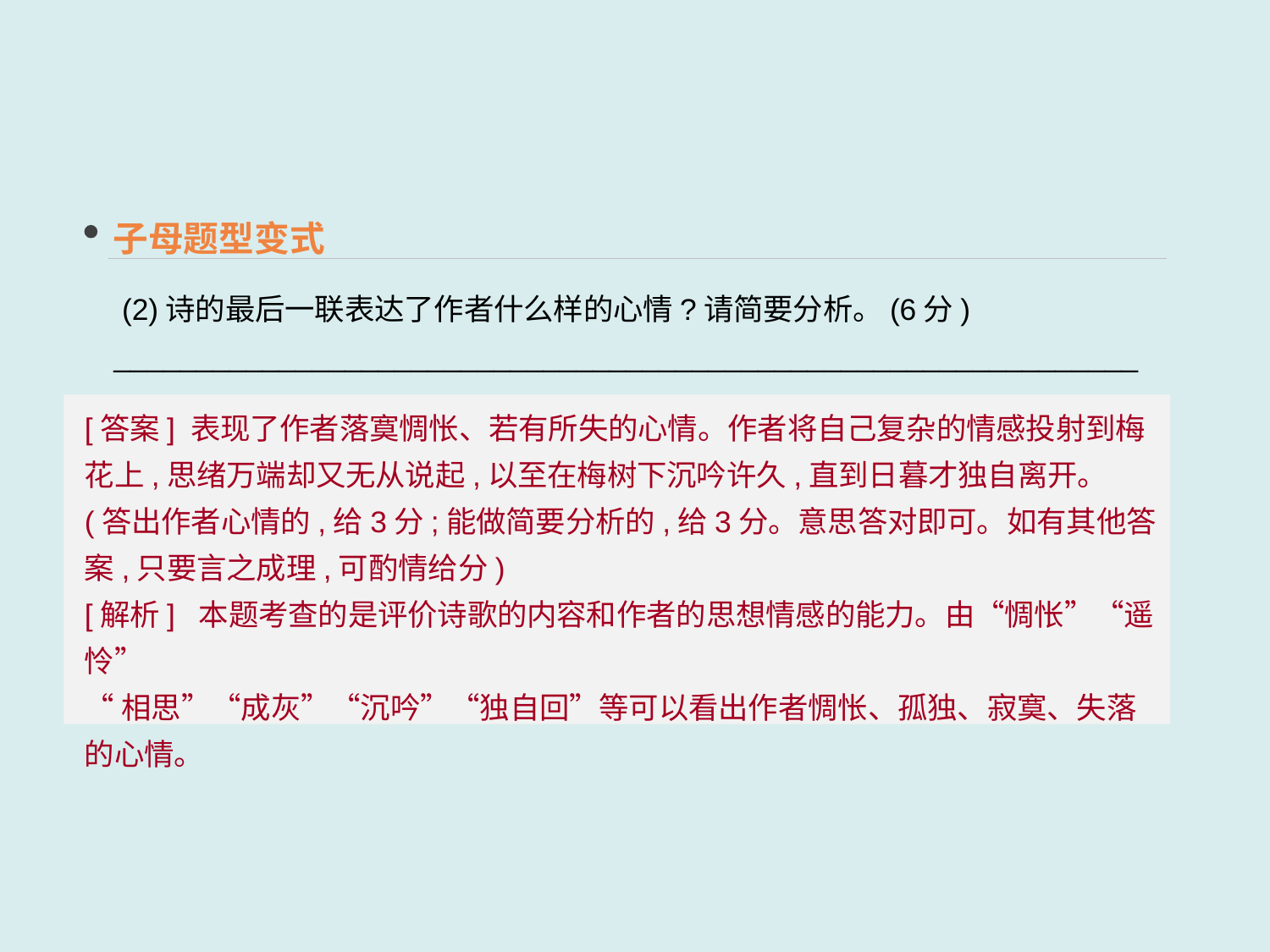

子母题型变式

 (2)诗的最后一联表达了作者什么样的心情?请简要分析。(6分)
_____________________________________________________________________________

[答案] 表现了作者落寞惆怅、若有所失的心情。作者将自己复杂的情感投射到梅花上,思绪万端却又无从说起,以至在梅树下沉吟许久,直到日暮才独自离开。(答出作者心情的,给3分;能做简要分析的,给3分。意思答对即可。如有其他答案,只要言之成理,可酌情给分)
[解析]  本题考查的是评价诗歌的内容和作者的思想情感的能力。由“惆怅”“遥怜”
“相思”“成灰”“沉吟”“独自回”等可以看出作者惆怅、孤独、寂寞、失落的心情。